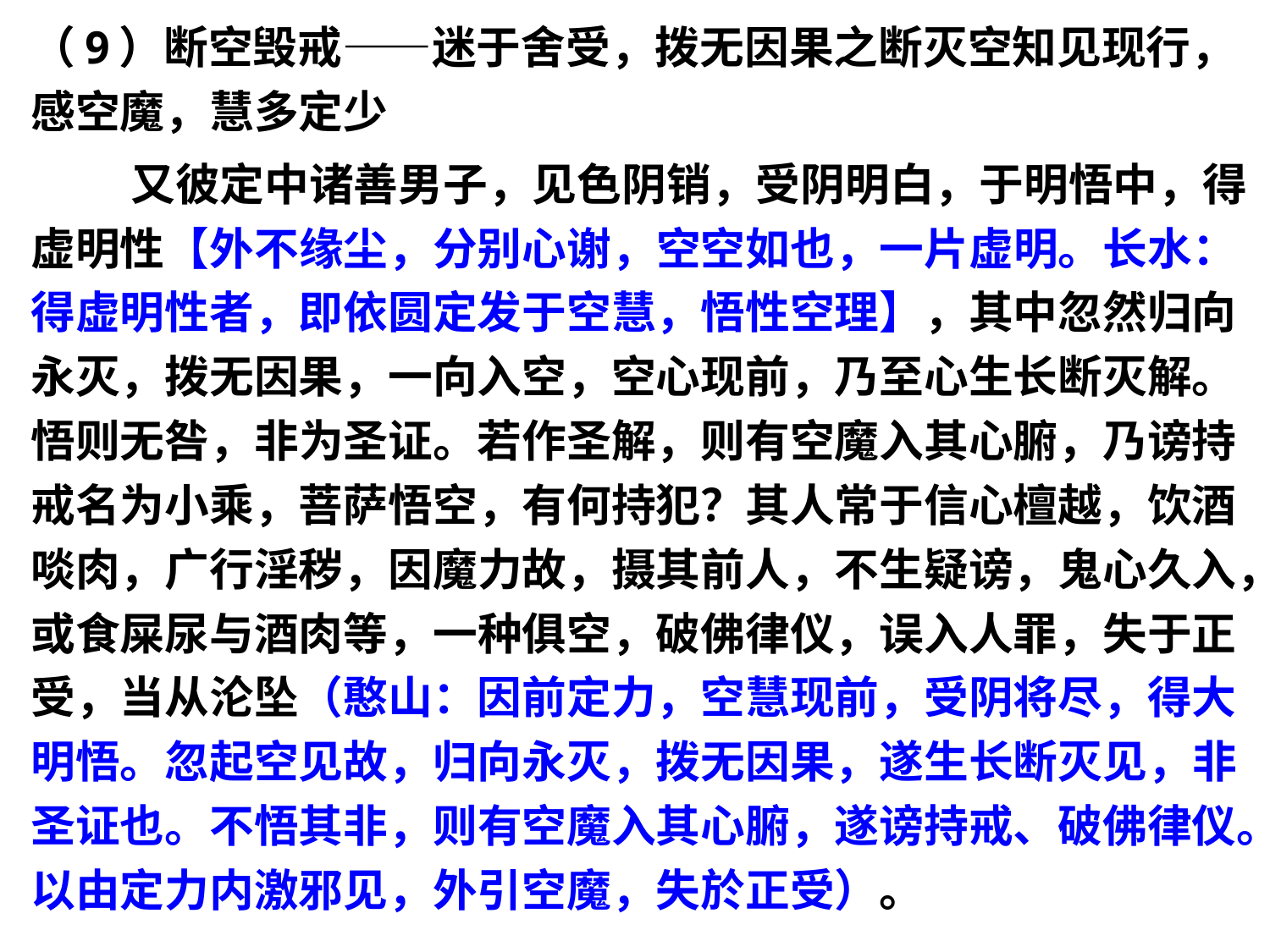

（9）断空毁戒——迷于舍受，拨无因果之断灭空知见现行，感空魔，慧多定少
         又彼定中诸善男子，见色阴销，受阴明白，于明悟中，得虚明性【外不缘尘，分别心谢，空空如也，一片虚明。长水：得虚明性者，即依圆定发于空慧，悟性空理】，其中忽然归向永灭，拨无因果，一向入空，空心现前，乃至心生长断灭解。悟则无咎，非为圣证。若作圣解，则有空魔入其心腑，乃谤持戒名为小乘，菩萨悟空，有何持犯？其人常于信心檀越，饮酒啖肉，广行淫秽，因魔力故，摄其前人，不生疑谤，鬼心久入，或食屎尿与酒肉等，一种俱空，破佛律仪，误入人罪，失于正受，当从沦坠（憨山：因前定力，空慧现前，受阴将尽，得大明悟。忽起空见故，归向永灭，拨无因果，遂生长断灭见，非圣证也。不悟其非，则有空魔入其心腑，遂谤持戒、破佛律仪。以由定力内激邪见，外引空魔，失於正受）。